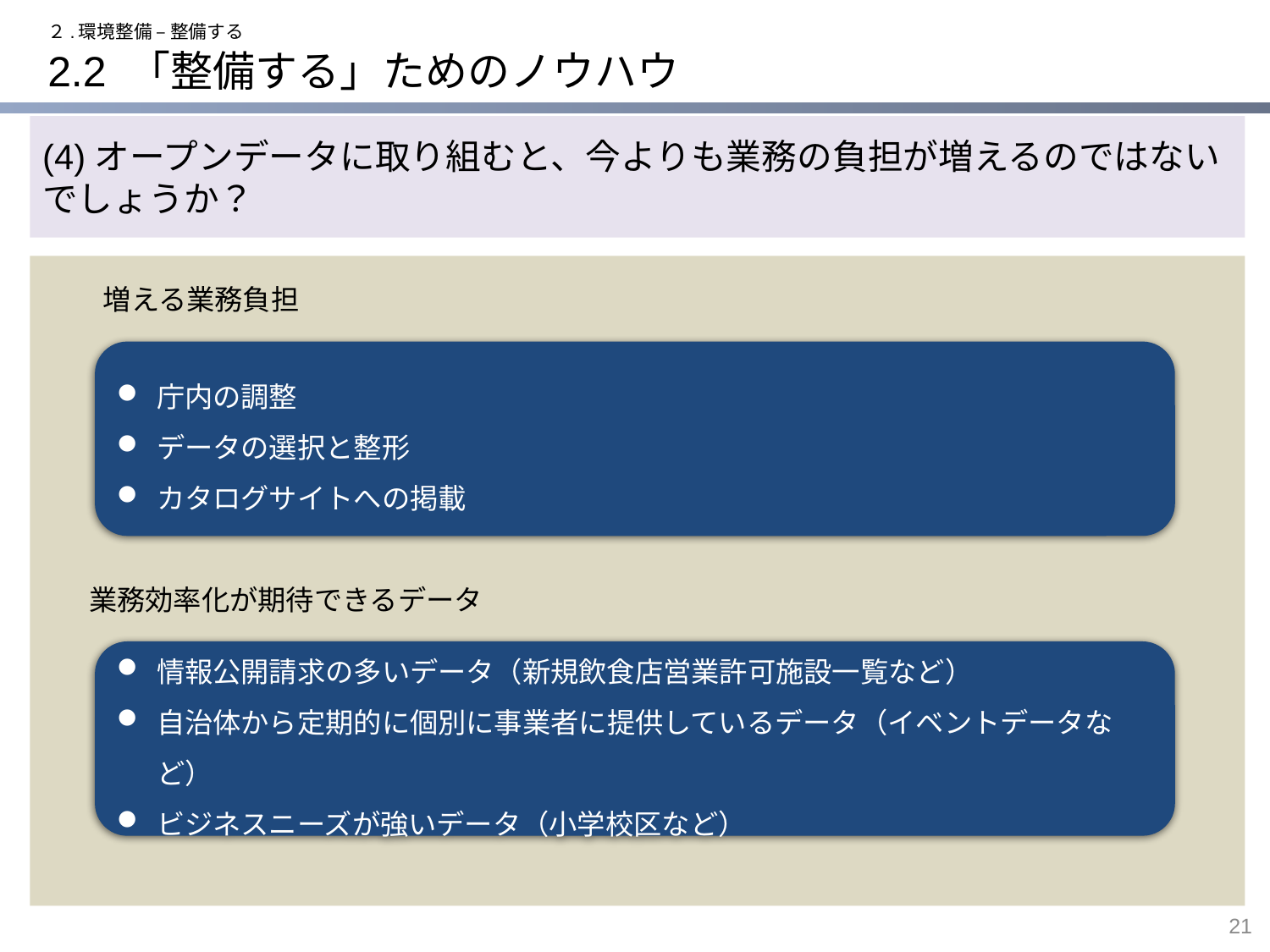

２.環境整備 – 整備する
# 2.2 「整備する」ためのノウハウ
(4)オープンデータに取り組むと、今よりも業務の負担が増えるのではないでしょうか？

増える業務負担
庁内の調整
データの選択と整形
カタログサイトへの掲載
業務効率化が期待できるデータ
情報公開請求の多いデータ（新規飲食店営業許可施設一覧など）
自治体から定期的に個別に事業者に提供しているデータ（イベントデータなど）
ビジネスニーズが強いデータ（小学校区など）
21